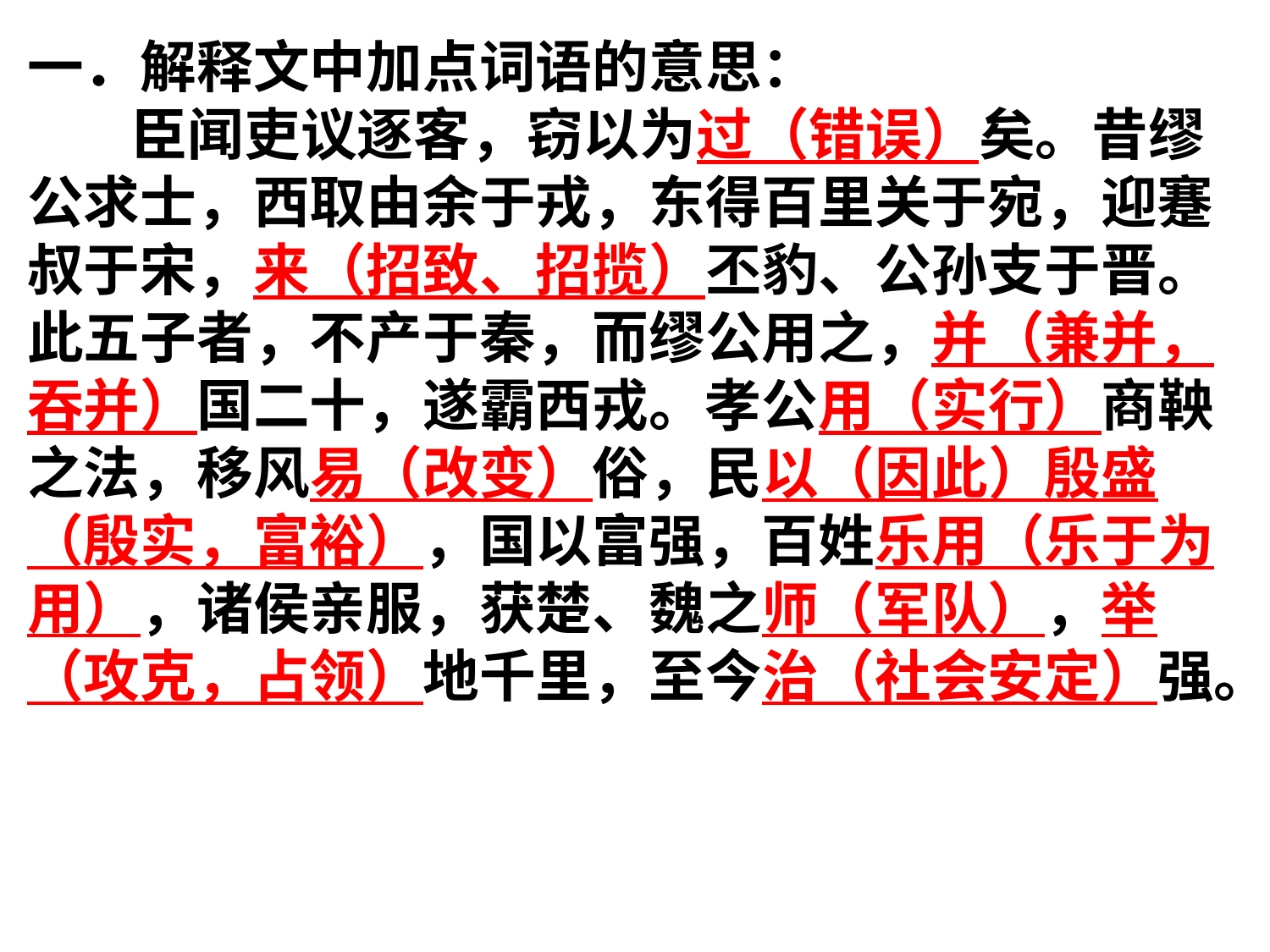

一．解释文中加点词语的意思：
       臣闻吏议逐客，窃以为过（错误）矣。昔缪公求士，西取由余于戎，东得百里关于宛，迎蹇叔于宋，来（招致、招揽）丕豹、公孙支于晋。此五子者，不产于秦，而缪公用之，并（兼并，吞并）国二十，遂霸西戎。孝公用（实行）商鞅之法，移风易（改变）俗，民以（因此）殷盛（殷实，富裕），国以富强，百姓乐用（乐于为用），诸侯亲服，获楚、魏之师（军队），举（攻克，占领）地千里，至今治（社会安定）强。